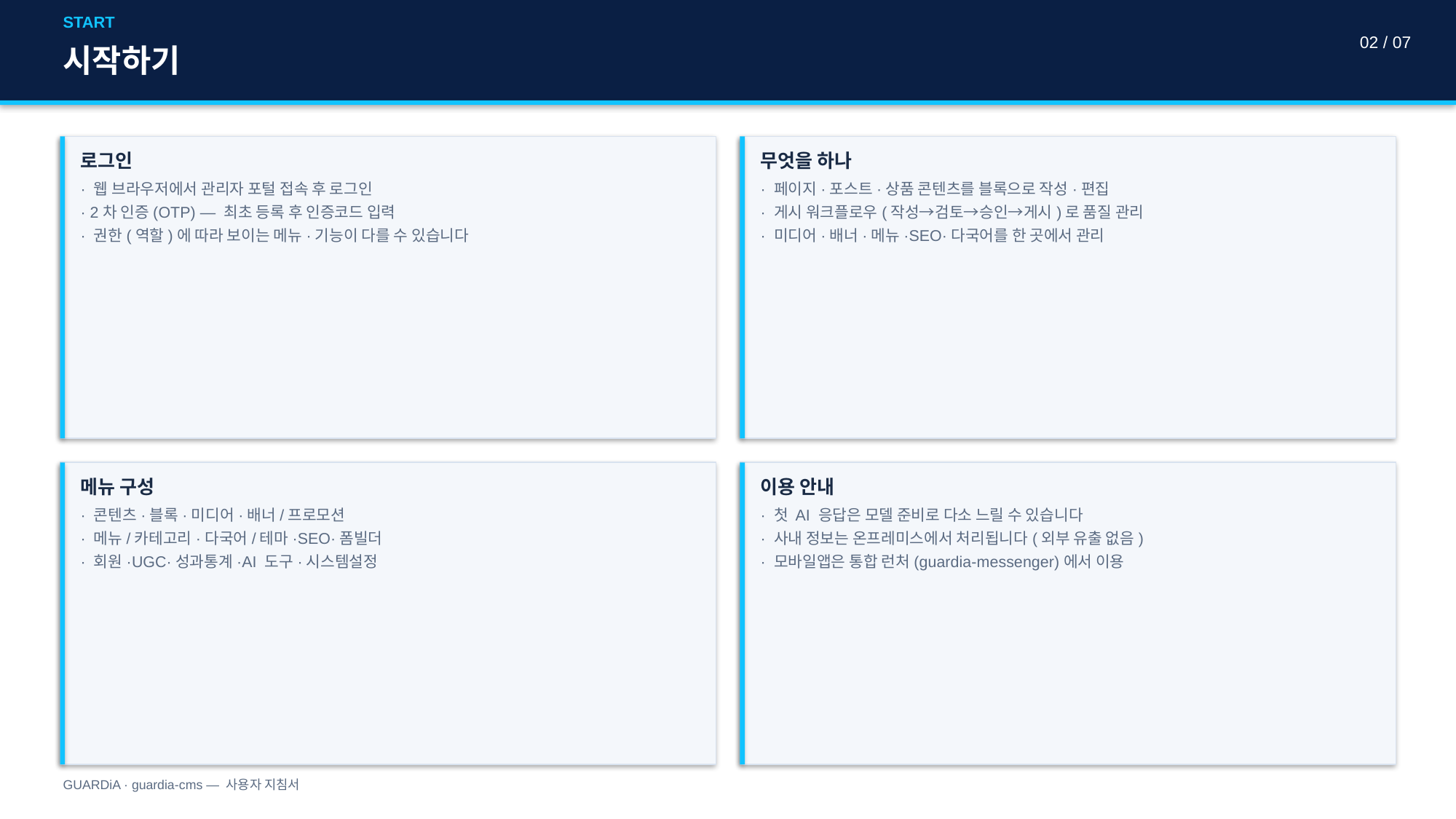

START
02 / 07
시작하기

로그인
· 웹 브라우저에서 관리자 포털 접속 후 로그인
· 2차 인증(OTP) — 최초 등록 후 인증코드 입력
· 권한(역할)에 따라 보이는 메뉴·기능이 다를 수 있습니다
무엇을 하나
· 페이지·포스트·상품 콘텐츠를 블록으로 작성·편집
· 게시 워크플로우(작성→검토→승인→게시)로 품질 관리
· 미디어·배너·메뉴·SEO·다국어를 한 곳에서 관리

메뉴 구성
· 콘텐츠·블록·미디어·배너/프로모션
· 메뉴/카테고리·다국어/테마·SEO·폼빌더
· 회원·UGC·성과통계·AI 도구·시스템설정
이용 안내
· 첫 AI 응답은 모델 준비로 다소 느릴 수 있습니다
· 사내 정보는 온프레미스에서 처리됩니다(외부 유출 없음)
· 모바일앱은 통합 런처(guardia-messenger)에서 이용
GUARDiA · guardia-cms — 사용자 지침서